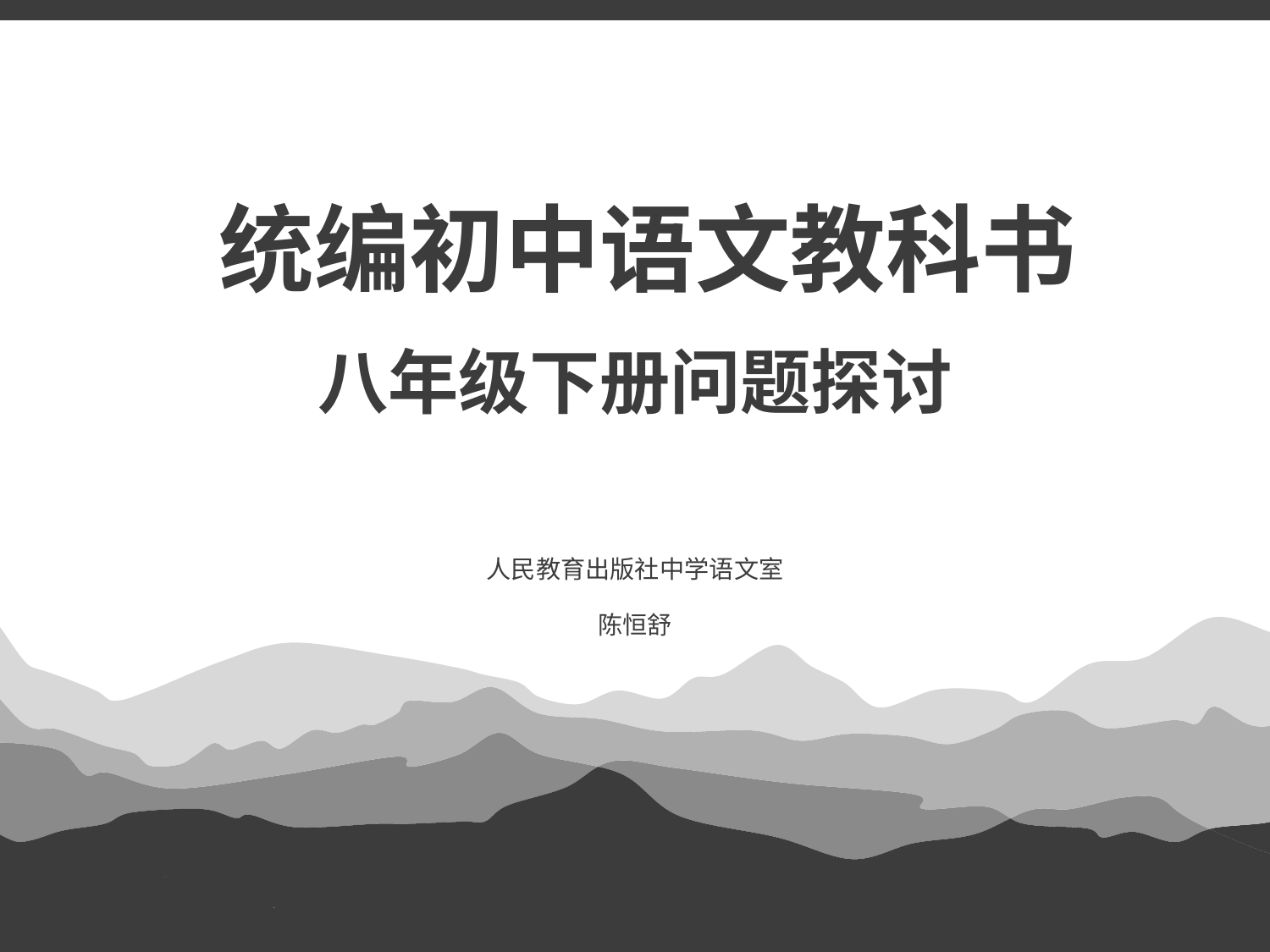

统编初中语文教科书
八年级下册问题探讨

人民教育出版社中学语文室
陈恒舒